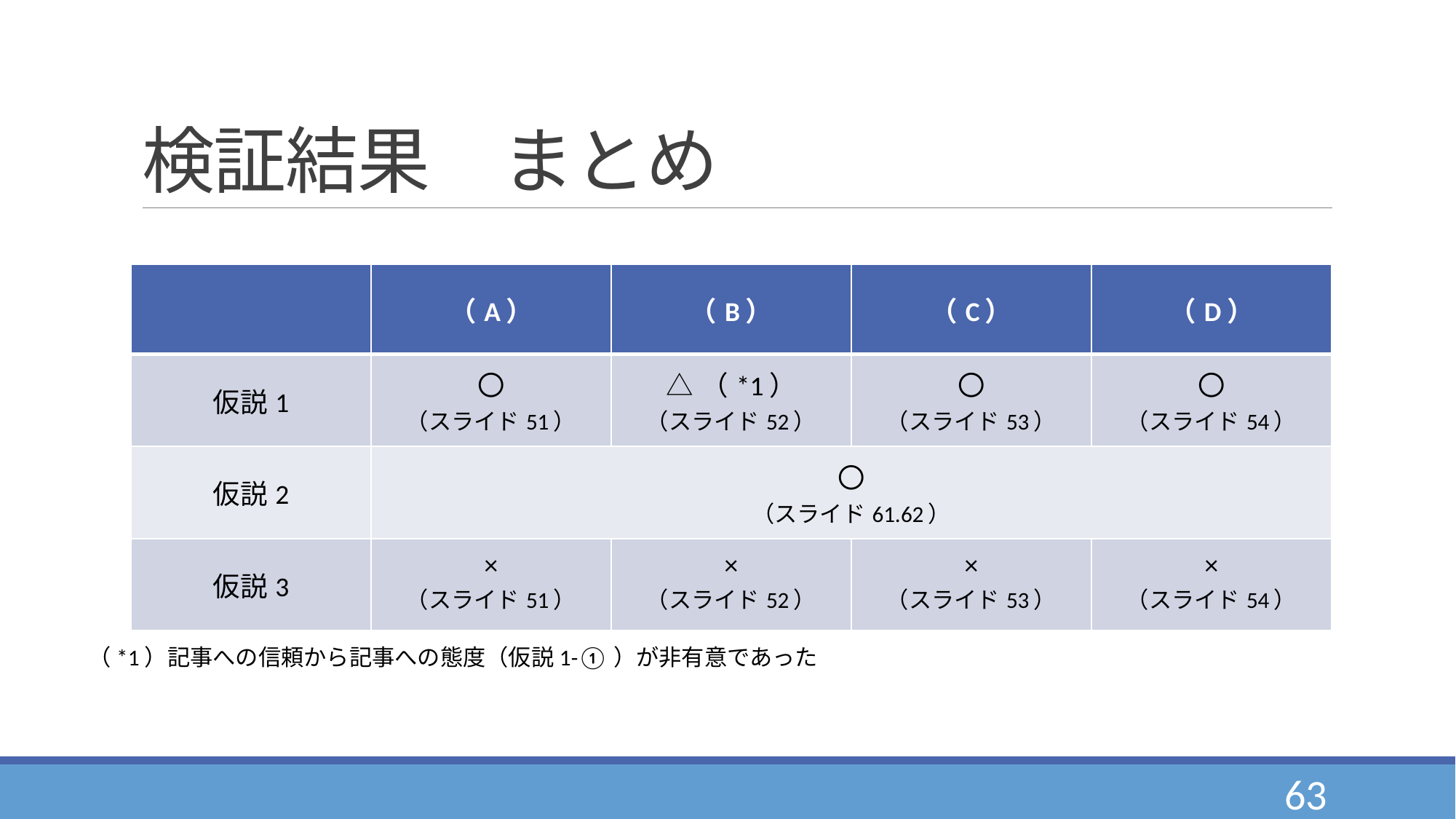

# 検証結果　まとめ
|  | （A） | （B） | （C） | （D） |
| --- | --- | --- | --- | --- |
| 仮説1 | 〇 （スライド51） | △（\*1） （スライド52） | 〇 （スライド53） | 〇 （スライド54） |
| 仮説2 | 〇 （スライド61.62） |  |  |  |
| 仮説3 | × （スライド51） | × （スライド52） | × （スライド53） | × （スライド54） |
（*1）記事への信頼から記事への態度（仮説1-①）が非有意であった
63